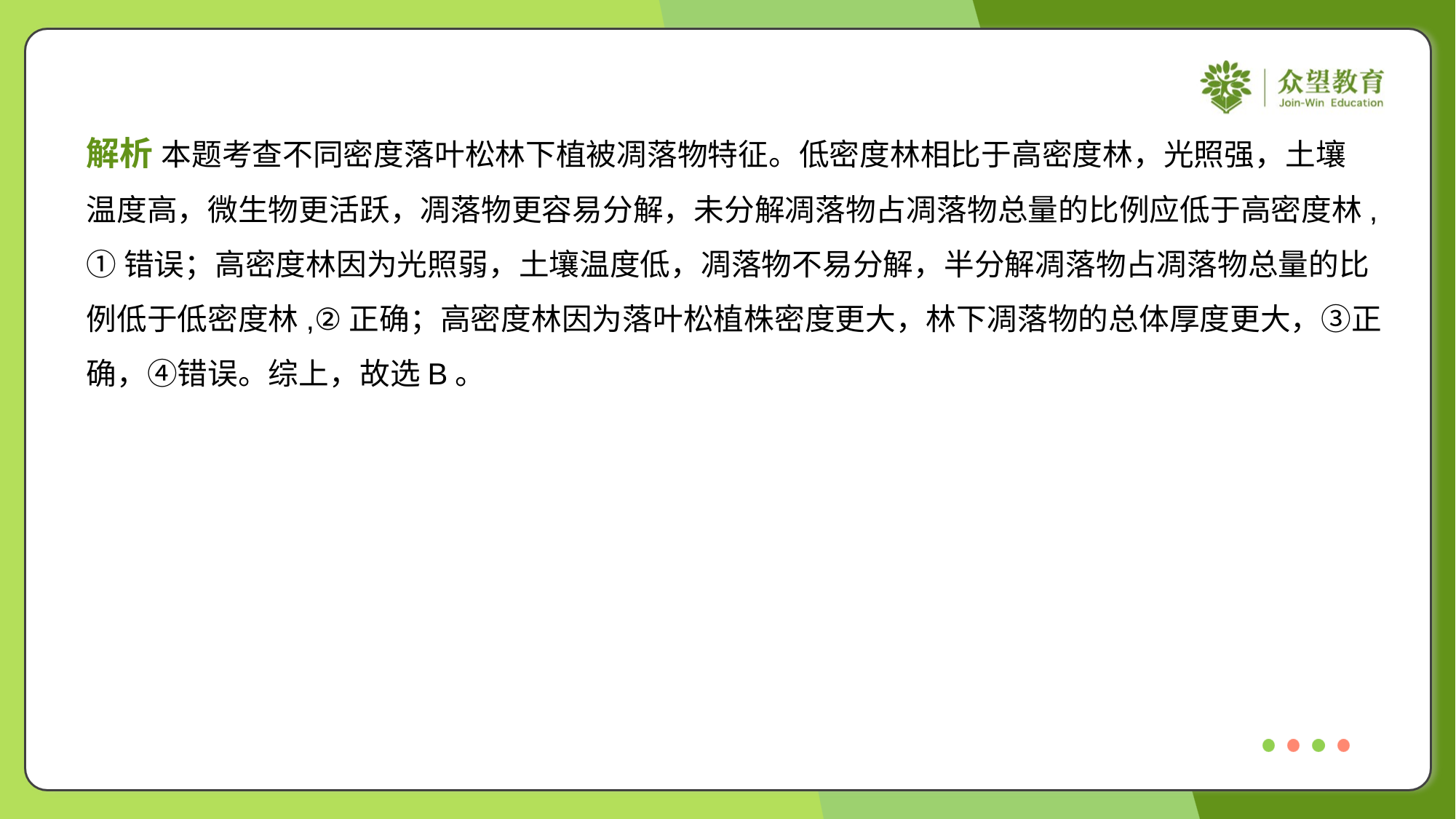

解析 本题考查不同密度落叶松林下植被凋落物特征。低密度林相比于高密度林，光照强，土壤
温度高，微生物更活跃，凋落物更容易分解，未分解凋落物占凋落物总量的比例应低于高密度林,
①错误；高密度林因为光照弱，土壤温度低，凋落物不易分解，半分解凋落物占凋落物总量的比
例低于低密度林,②正确；高密度林因为落叶松植株密度更大，林下凋落物的总体厚度更大，③正
确，④错误。综上，故选B。